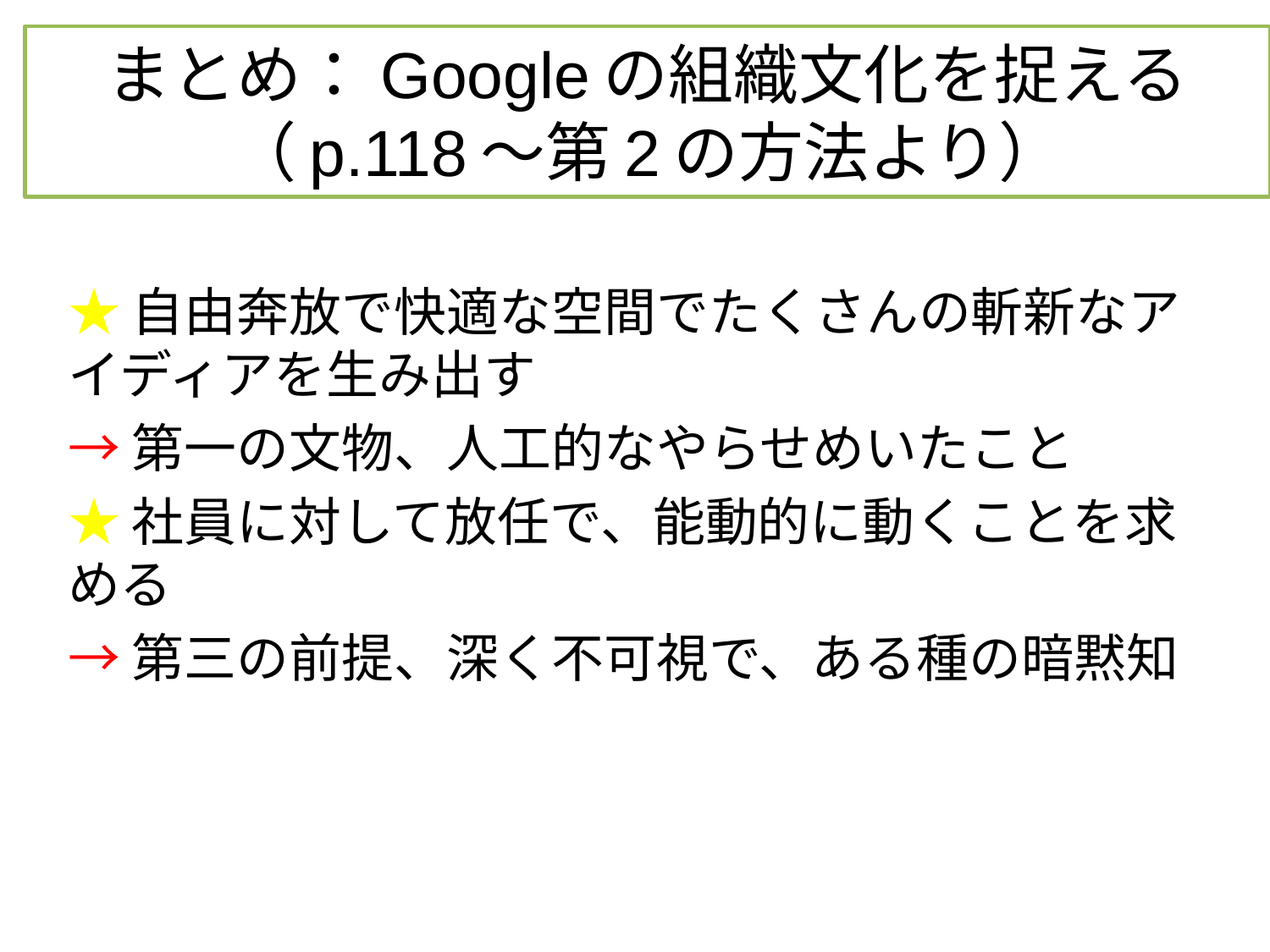

# まとめ：Googleの組織文化を捉える（p.118～第2の方法より）
★自由奔放で快適な空間でたくさんの斬新なアイディアを生み出す
→第一の文物、人工的なやらせめいたこと
★社員に対して放任で、能動的に動くことを求める
→第三の前提、深く不可視で、ある種の暗黙知